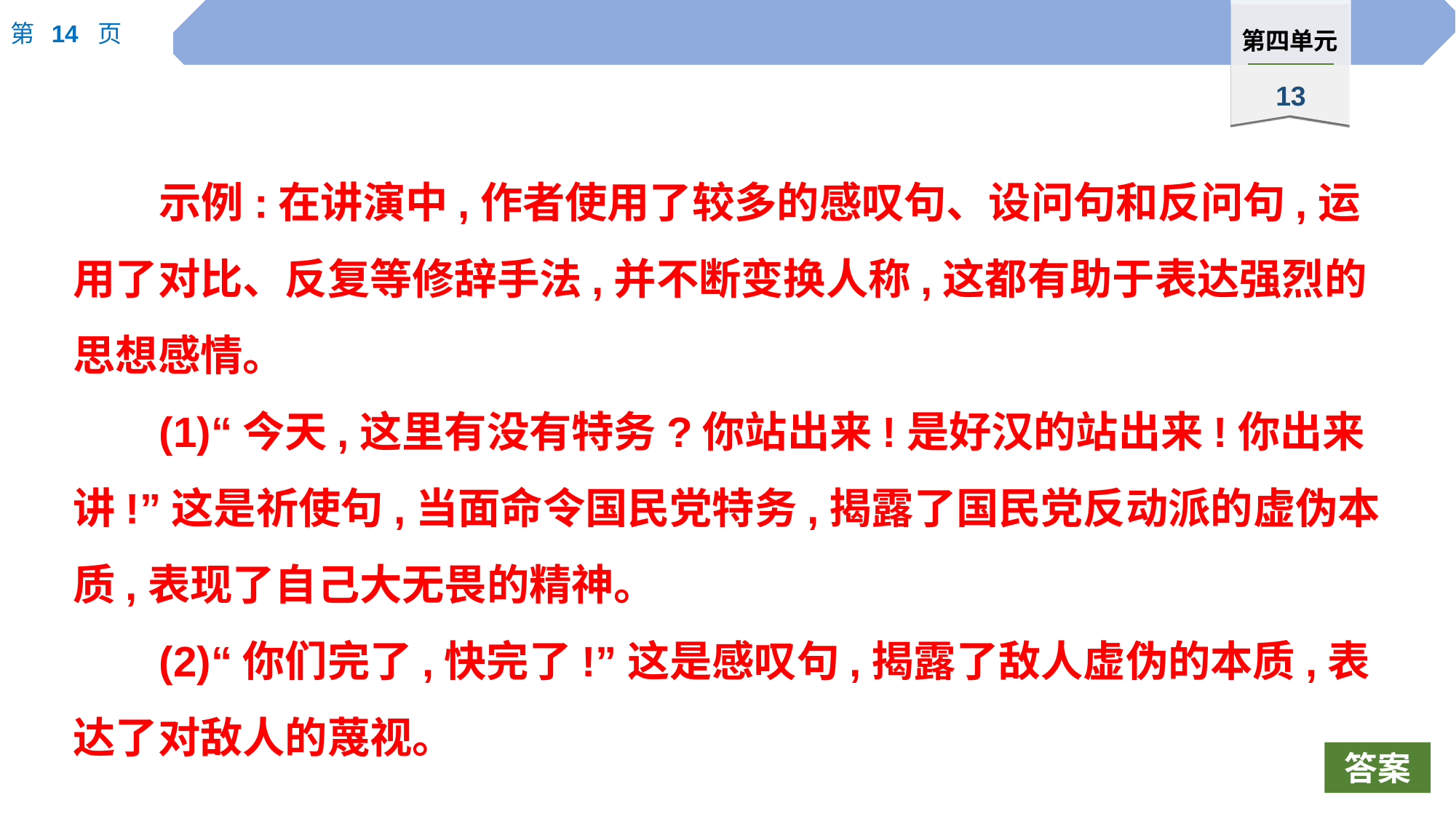

示例:在讲演中,作者使用了较多的感叹句、设问句和反问句,运用了对比、反复等修辞手法,并不断变换人称,这都有助于表达强烈的思想感情。
(1)“今天,这里有没有特务?你站出来!是好汉的站出来!你出来讲!”这是祈使句,当面命令国民党特务,揭露了国民党反动派的虚伪本质,表现了自己大无畏的精神。
(2)“你们完了,快完了!”这是感叹句,揭露了敌人虚伪的本质,表达了对敌人的蔑视。
答案